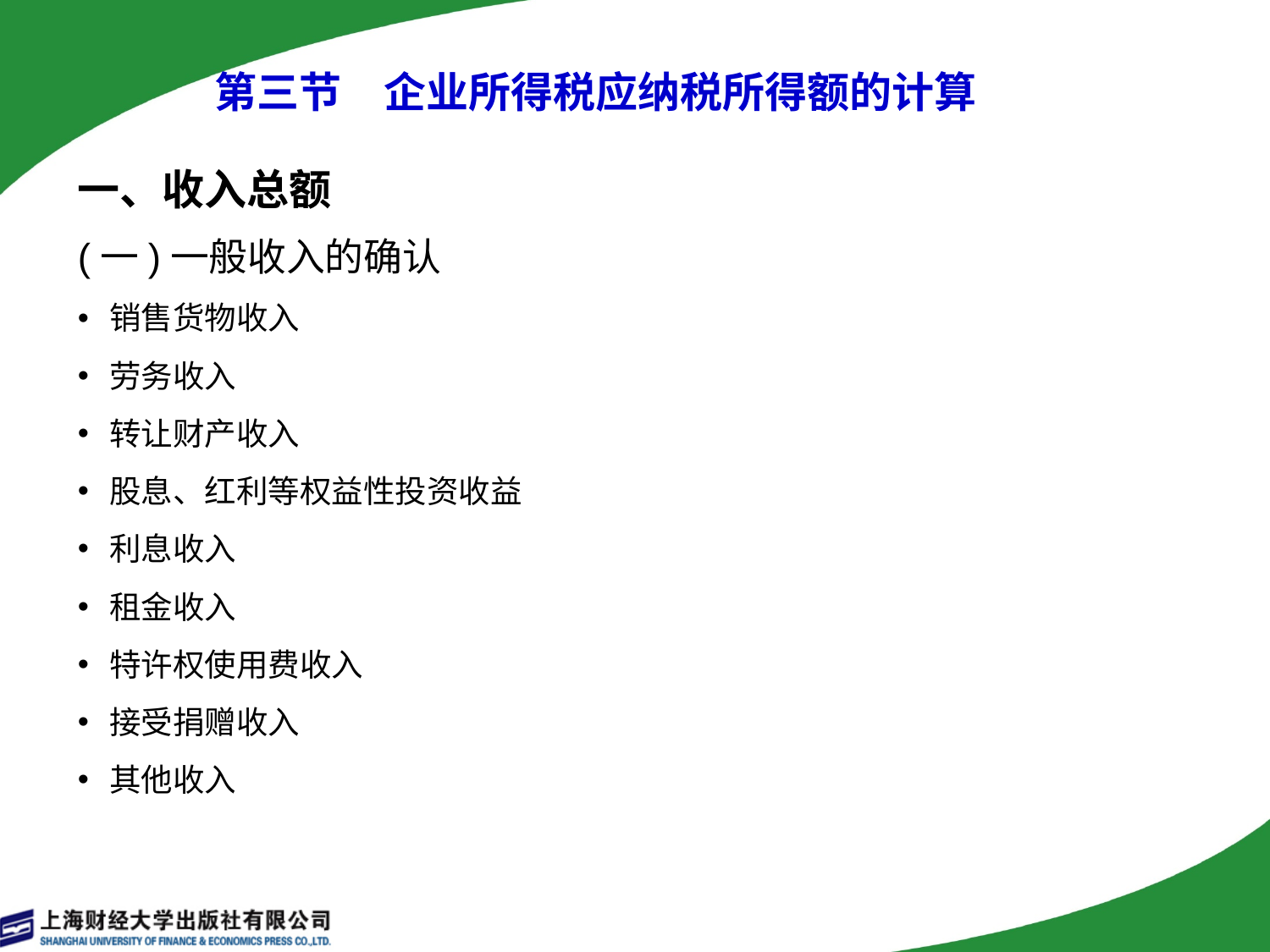

第三节　企业所得税应纳税所得额的计算
一、收入总额
(一)一般收入的确认
销售货物收入
劳务收入
转让财产收入
股息、红利等权益性投资收益
利息收入
租金收入
特许权使用费收入
接受捐赠收入
其他收入